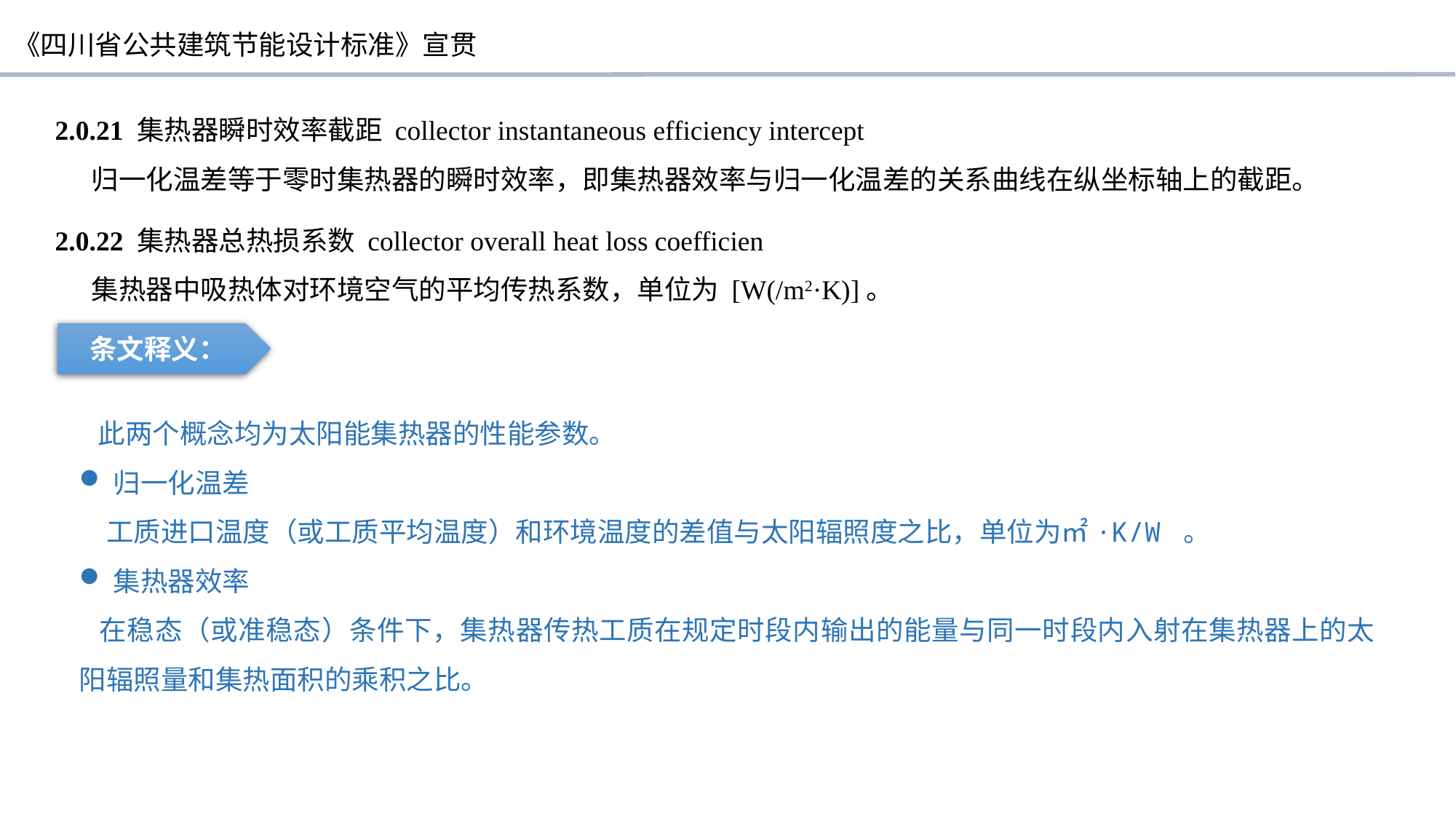

2.0.21 集热器瞬时效率截距 collector instantaneous efficiency intercept
归一化温差等于零时集热器的瞬时效率，即集热器效率与归一化温差的关系曲线在纵坐标轴上的截距。
2.0.22 集热器总热损系数 collector overall heat loss coefficien
集热器中吸热体对环境空气的平均传热系数，单位为 [W(/m2·K)]。
条文释义：
  此两个概念均为太阳能集热器的性能参数。
归一化温差
工质进口温度（或工质平均温度）和环境温度的差值与太阳辐照度之比，单位为㎡·K/W 。
集热器效率
  在稳态（或准稳态）条件下，集热器传热工质在规定时段内输出的能量与同一时段内入射在集热器上的太阳辐照量和集热面积的乘积之比。